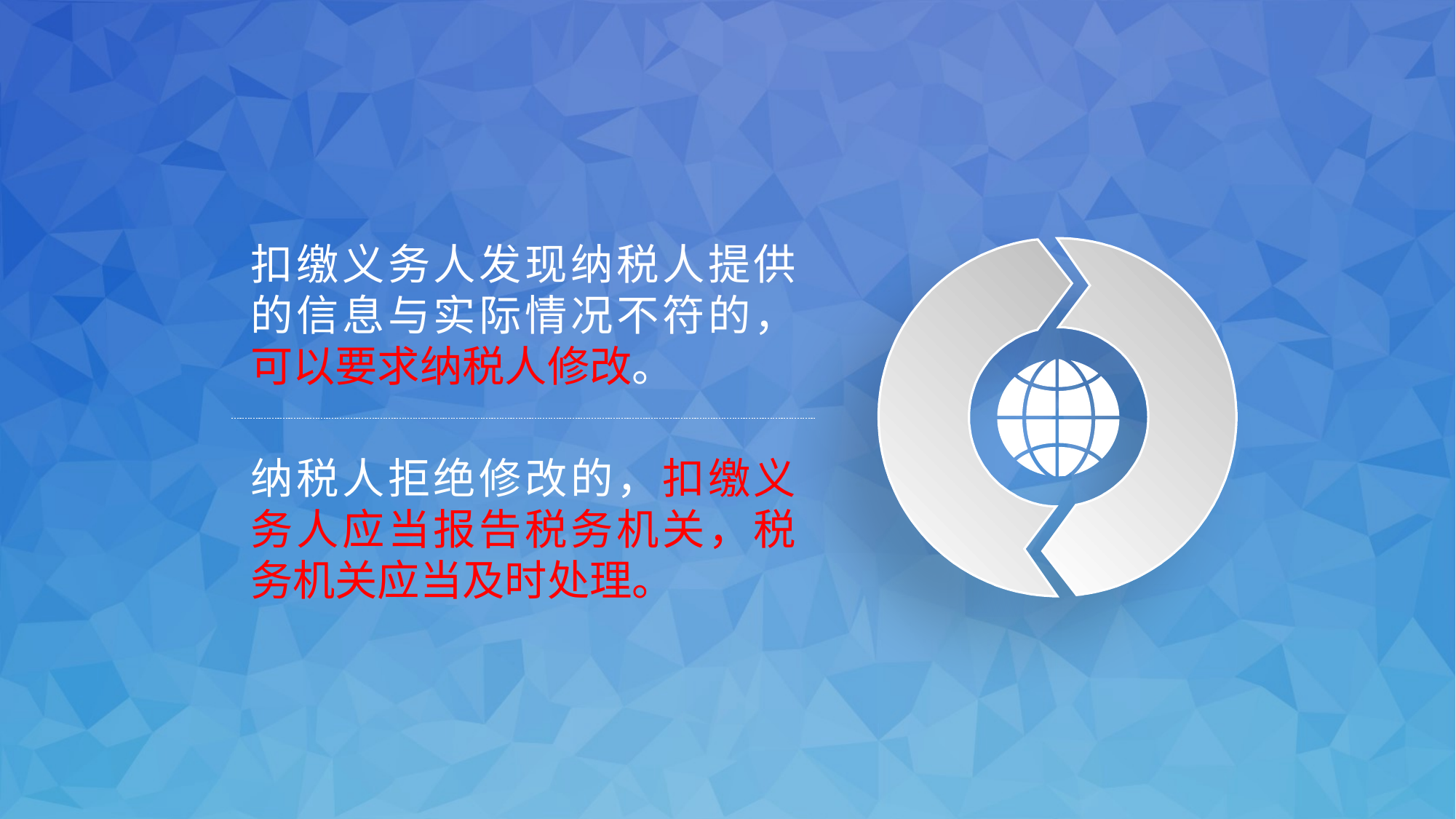

扣缴义务人发现纳税人提供的信息与实际情况不符的，可以要求纳税人修改。

纳税人拒绝修改的，扣缴义务人应当报告税务机关，税务机关应当及时处理。